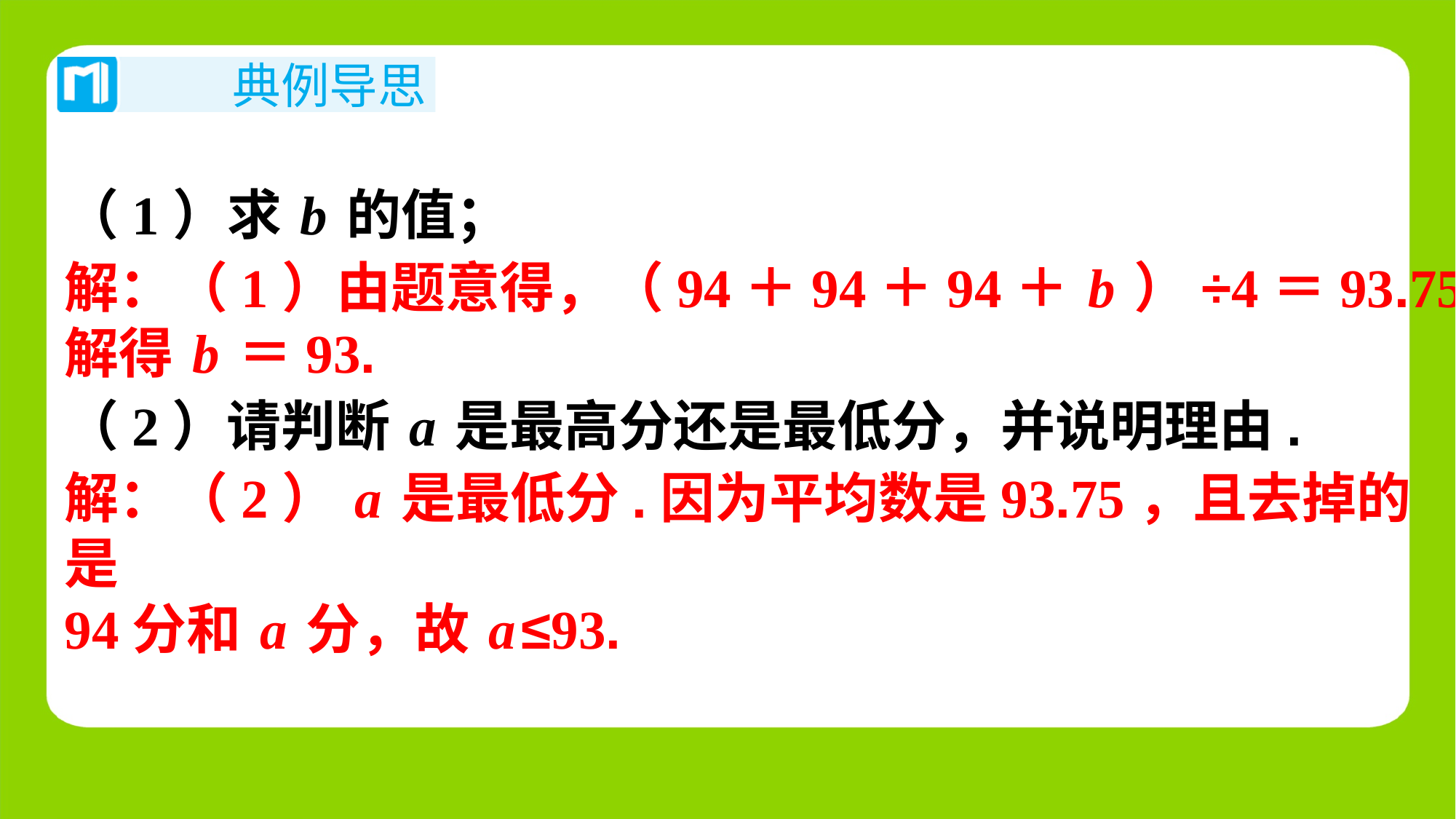

（1）求b的值；
解：（1）由题意得，（94＋94＋94＋b）÷4＝93.75，
解得b＝93.
（2）请判断a是最高分还是最低分，并说明理由.
解：（2）a是最低分.因为平均数是93.75，且去掉的是
94分和a分，故a≤93.